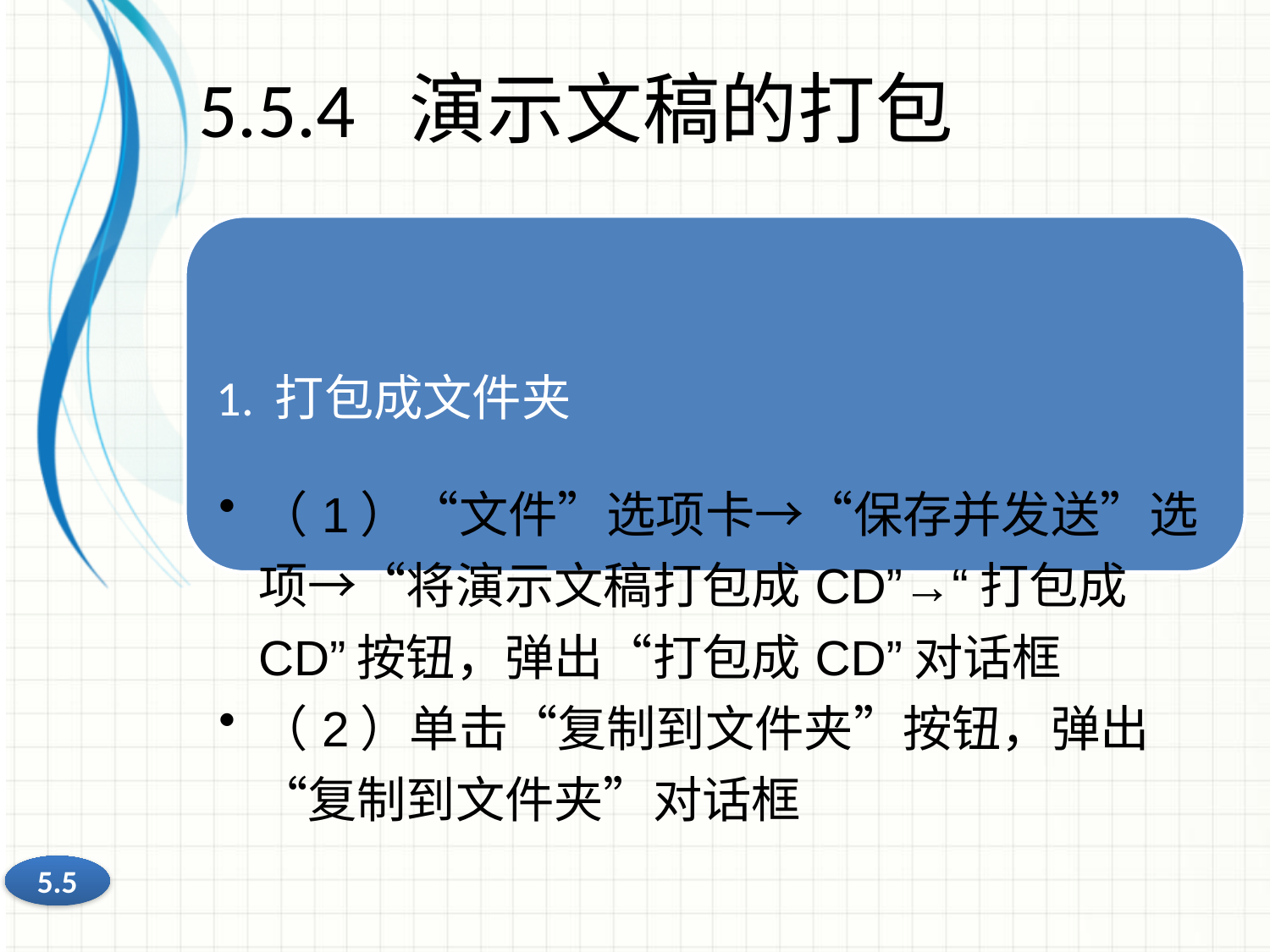

# 5.5.4  演示文稿的打包
1. 打包成文件夹
（1）“文件”选项卡→“保存并发送”选项→“将演示文稿打包成CD”→“打包成CD”按钮，弹出“打包成CD”对话框
（2）单击“复制到文件夹”按钮，弹出“复制到文件夹”对话框